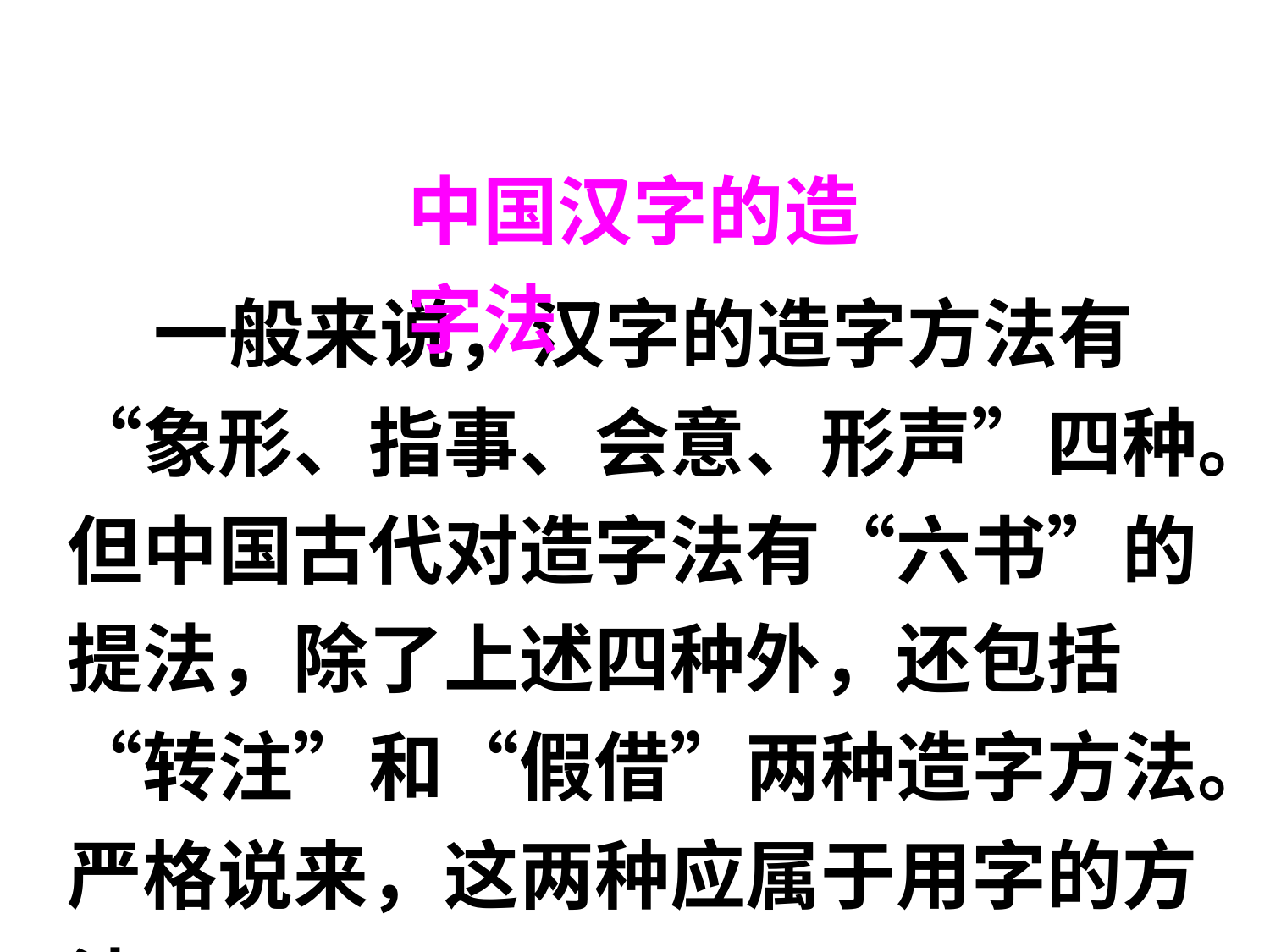

中国汉字的造字法
    一般来说，汉字的造字方法有“象形、指事、会意、形声”四种。但中国古代对造字法有“六书”的提法，除了上述四种外，还包括“转注”和“假借”两种造字方法。严格说来，这两种应属于用字的方法。